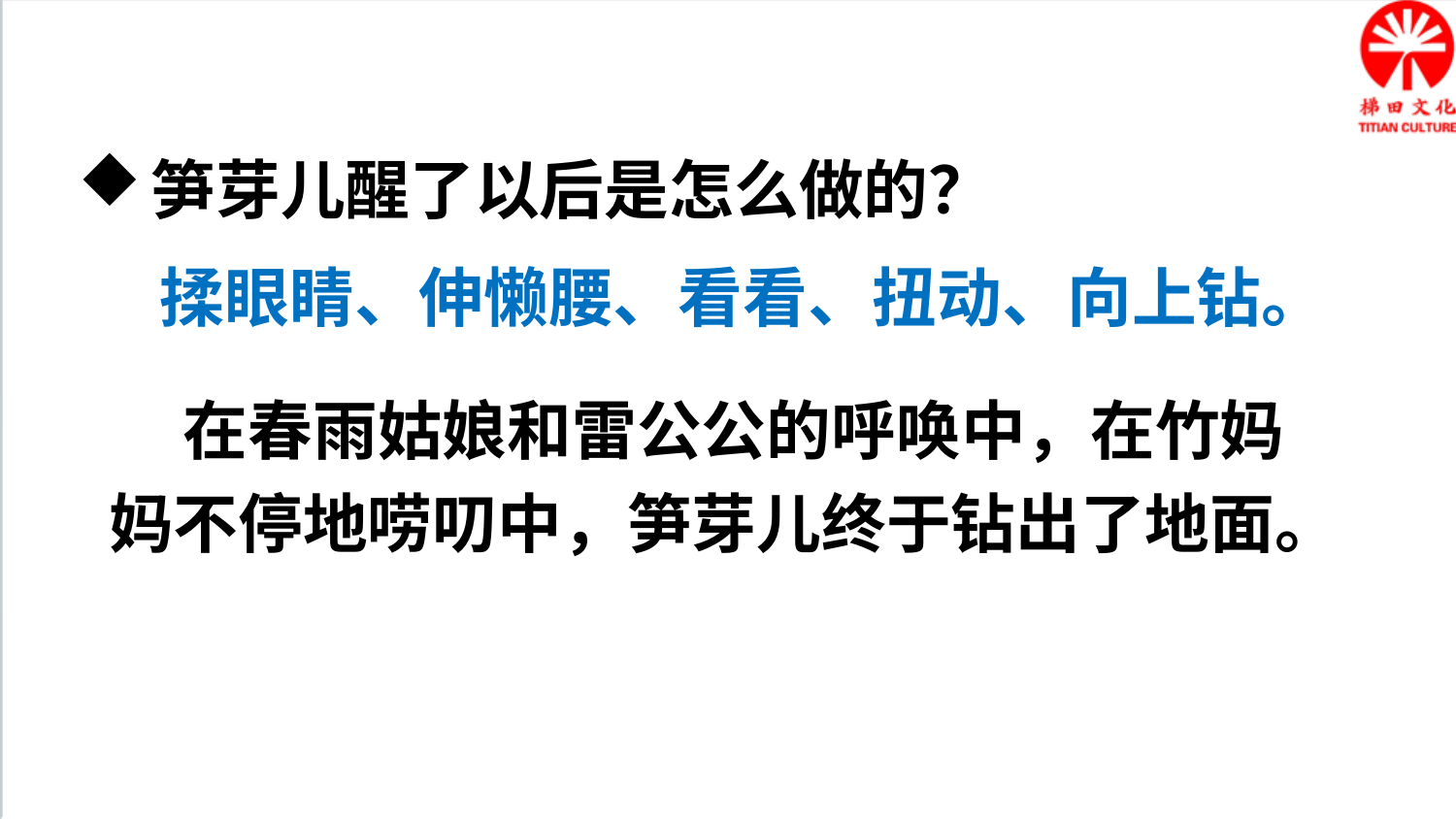

笋芽儿醒了以后是怎么做的？
揉眼睛、伸懒腰、看看、扭动、向上钻。
    在春雨姑娘和雷公公的呼唤中，在竹妈妈不停地唠叨中，笋芽儿终于钻出了地面。